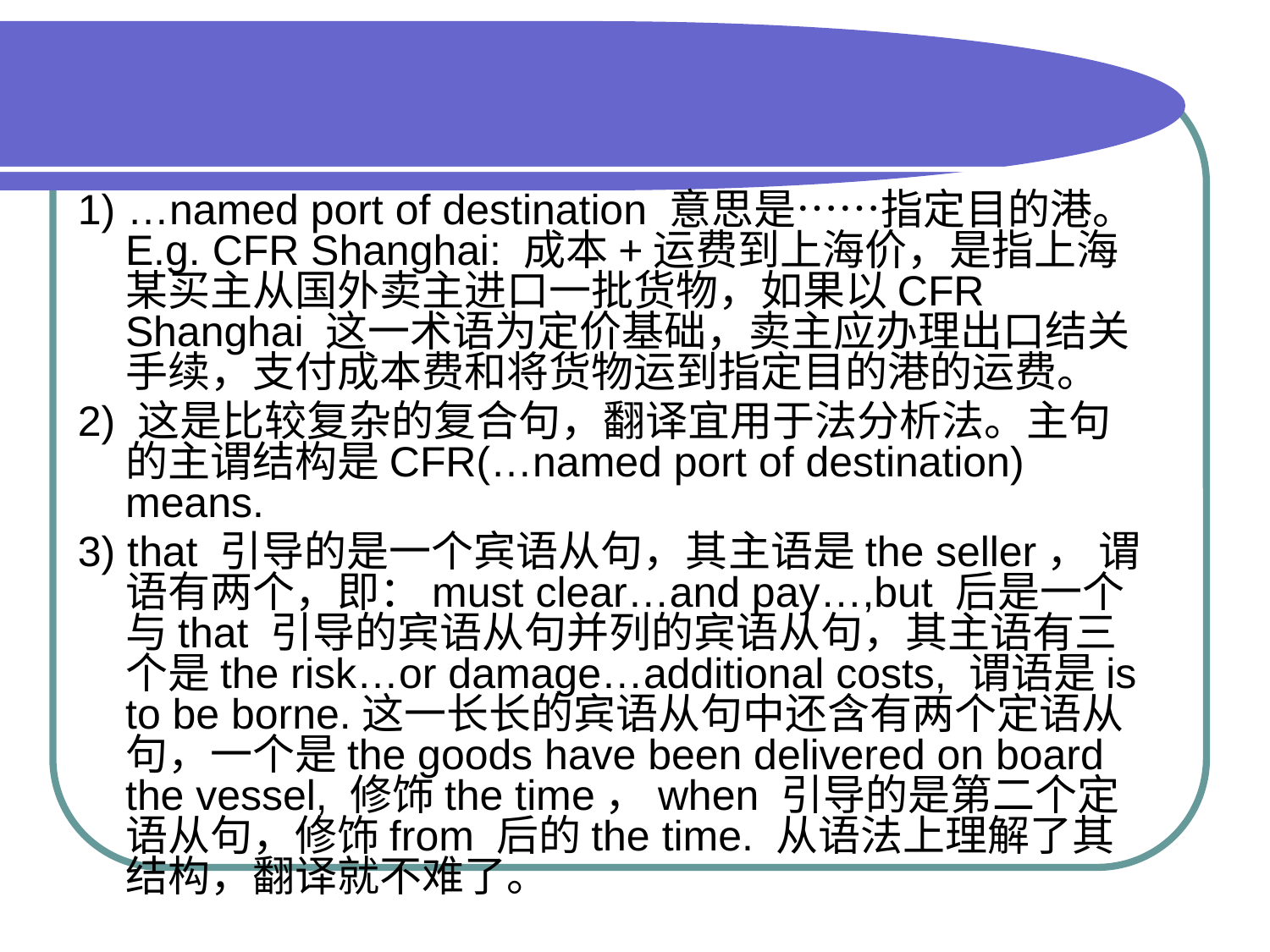

#
1) …named port of destination 意思是……指定目的港。E.g. CFR Shanghai: 成本+运费到上海价，是指上海某买主从国外卖主进口一批货物，如果以CFR Shanghai 这一术语为定价基础，卖主应办理出口结关手续，支付成本费和将货物运到指定目的港的运费。
2) 这是比较复杂的复合句，翻译宜用于法分析法。主句的主谓结构是CFR(…named port of destination) means.
3) that 引导的是一个宾语从句，其主语是the seller， 谓语有两个，即：must clear…and pay…,but 后是一个与that 引导的宾语从句并列的宾语从句，其主语有三个是the risk…or damage…additional costs, 谓语是is to be borne.这一长长的宾语从句中还含有两个定语从句，一个是the goods have been delivered on board the vessel, 修饰the time，when 引导的是第二个定语从句，修饰from 后的the time. 从语法上理解了其结构，翻译就不难了。